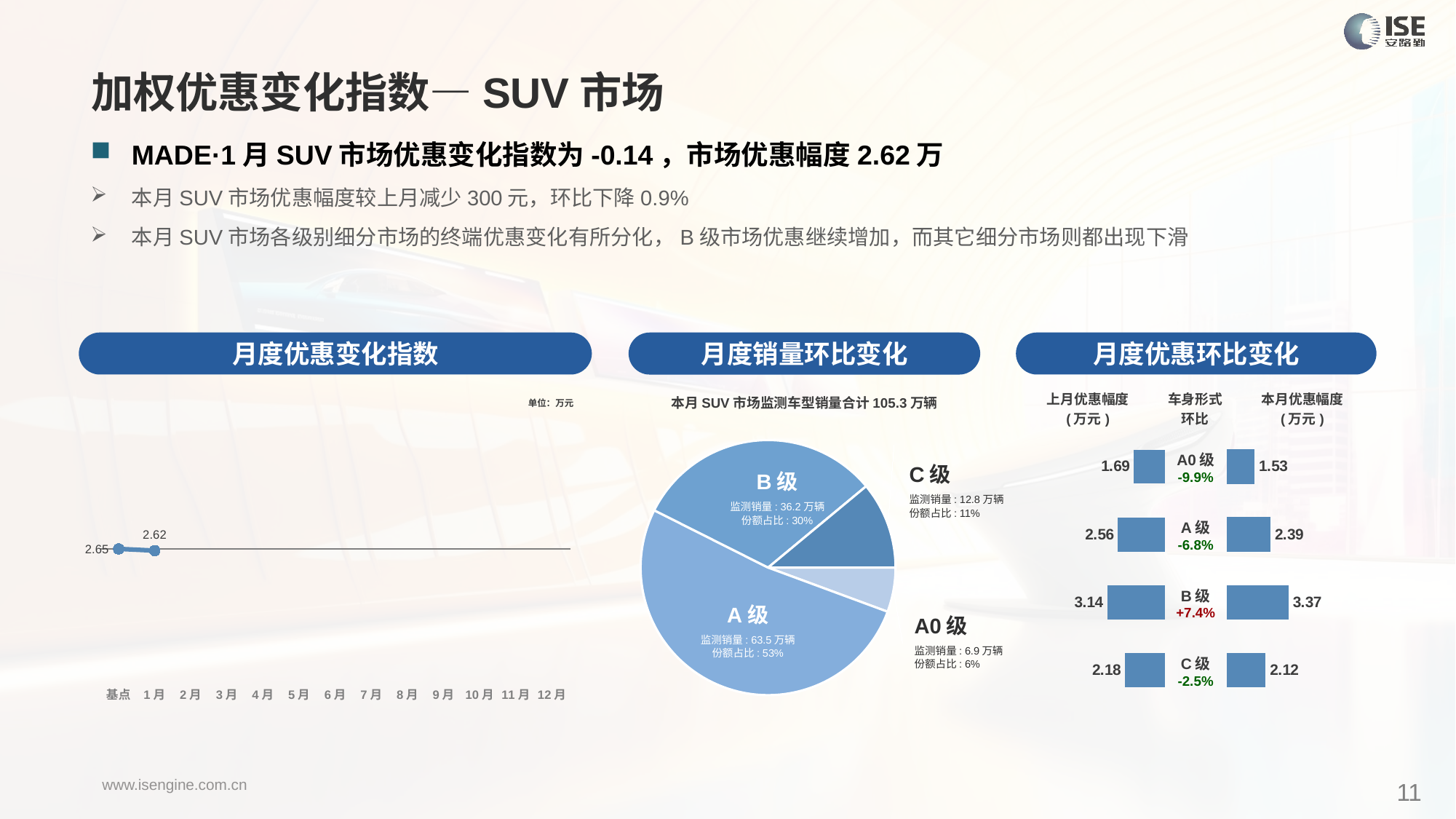

加权优惠变化指数—SUV市场
MADE·1月SUV市场优惠变化指数为-0.14，市场优惠幅度2.62万
本月SUV市场优惠幅度较上月减少300元，环比下降0.9%
本月SUV市场各级别细分市场的终端优惠变化有所分化，B级市场优惠继续增加，而其它细分市场则都出现下滑
月度优惠变化指数

月度优惠环比变化

月度销量环比变化

### Chart

| Category | Y2024 |
|---|---|
| 基点 | 0.0 |
| 1月 | -0.13592428747009838 |
| 2月 | None |
| 3月 | None |
| 4月 | None |
| 5月 | None |
| 6月 | None |
| 7月 | None |
| 8月 | None |
| 9月 | None |
| 10月 | None |
| 11月 | None |
| 12月 | None |
本月SUV市场监测车型销量合计105.3万辆
| 上月优惠幅度 (万元) | 车身形式 环比 | 本月优惠幅度 (万元) |
| --- | --- | --- |
单位：万元

### Chart

| Category | 细分市场 |
|---|---|
| A0级 | 59307.0 |
| A级 | 545549.0 |
| B级 | 332513.0 |
| C级 | 116012.0 |
| A0级 -9.9% |
| --- |
| A级 -6.8% |
| B级 +7.4% |
| C级 -2.5% |

### Chart

| Category | 成交均价 |
|---|---|
| A0 | 1.69 |
| A | 2.56 |
| B | 3.14 |
| C | 2.18 |

### Chart

| Category | 金额 |
|---|---|
| A0 | 1.5252036353213259 |
| A | 2.387630473534535 |
| B | 3.3746493644367974 |
| C | 2.124521946005609 |
C级
监测销量: 12.8万辆
份额占比: 11%
B级
监测销量: 36.2万辆
份额占比: 30%
A级
监测销量: 63.5万辆
份额占比: 53%
A0级
监测销量: 6.9万辆
份额占比: 6%
11